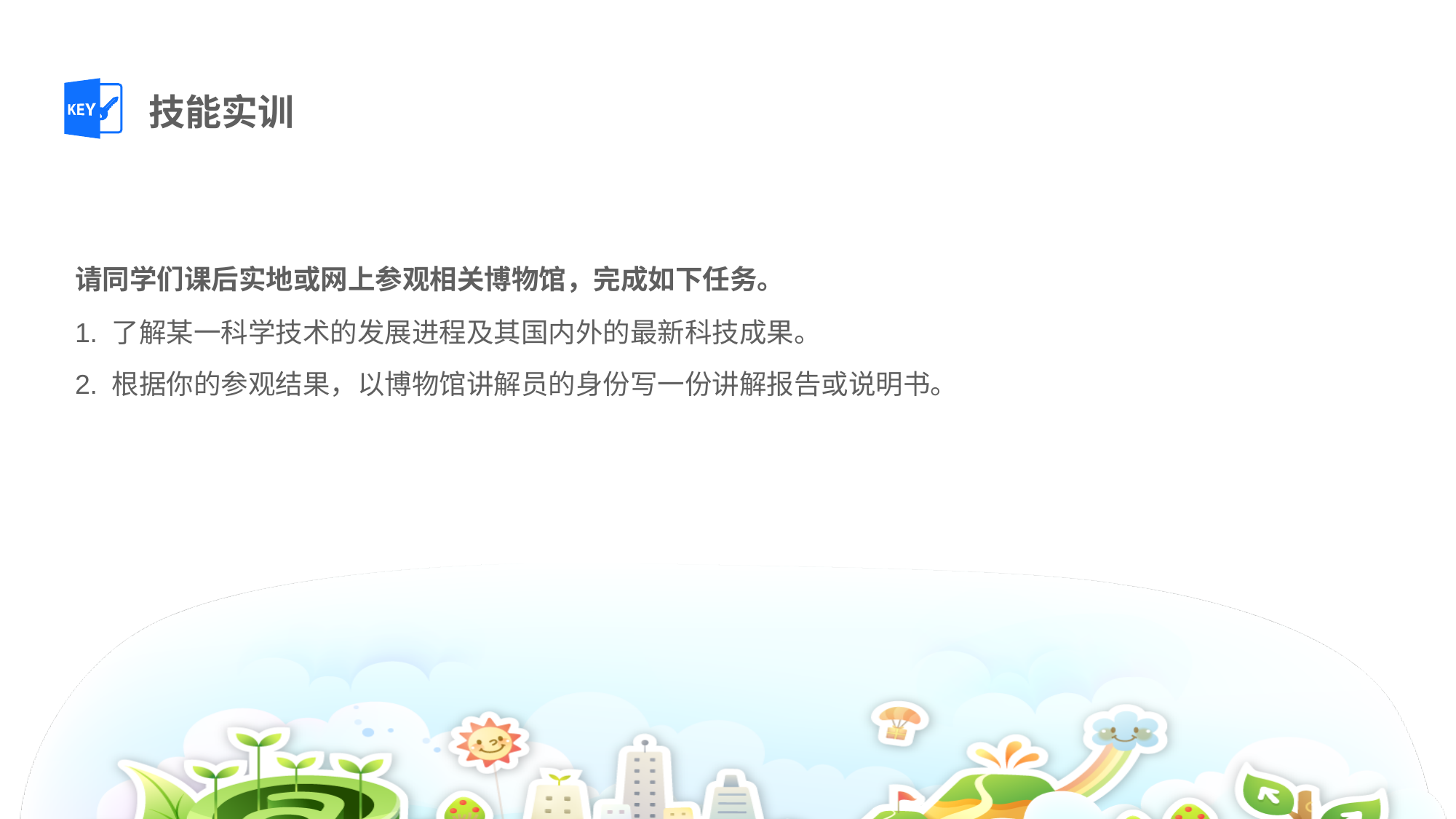

技能实训

请同学们课后实地或网上参观相关博物馆，完成如下任务。
1. 了解某一科学技术的发展进程及其国内外的最新科技成果。
2. 根据你的参观结果，以博物馆讲解员的身份写一份讲解报告或说明书。